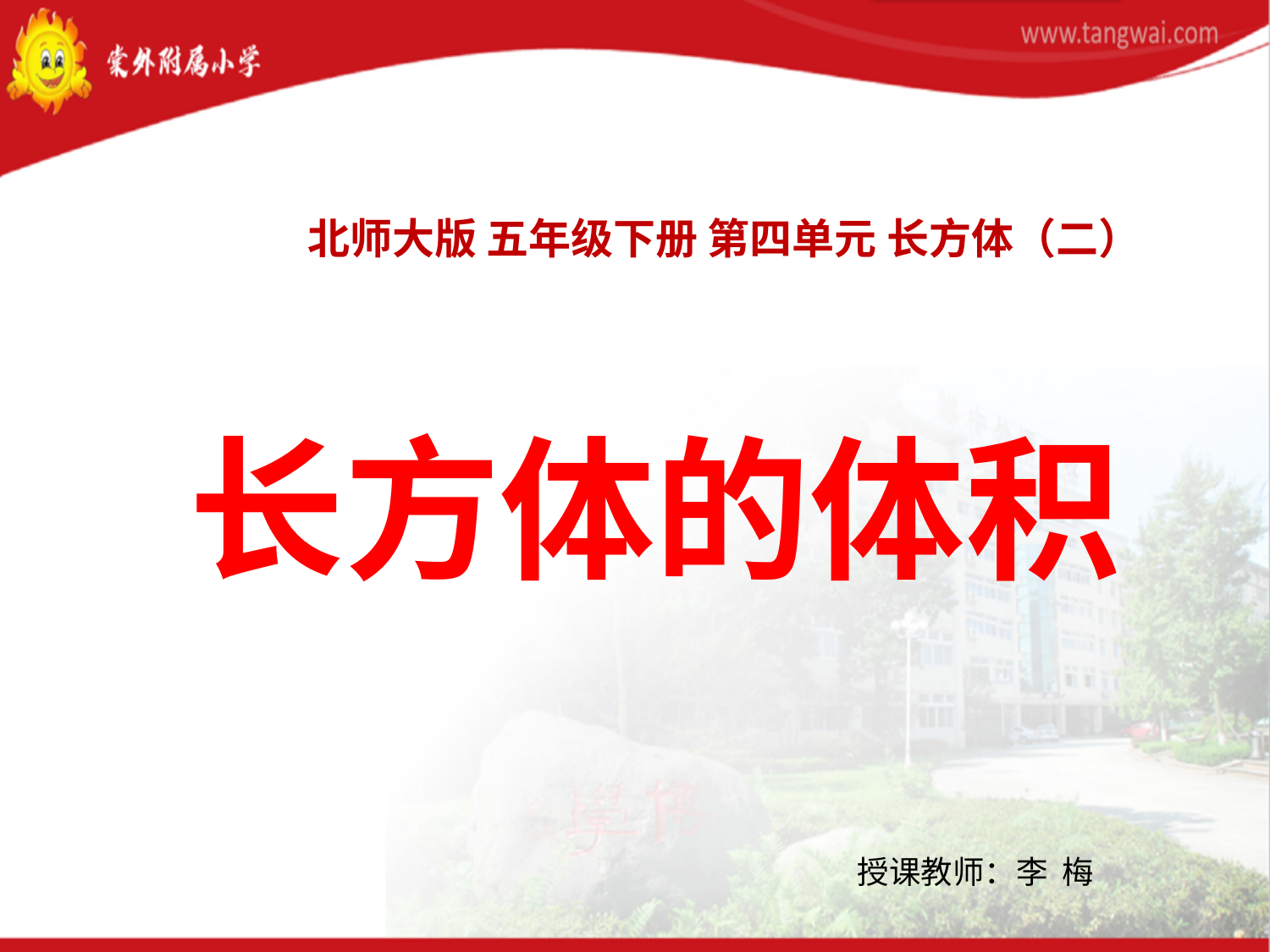

北师大版 五年级下册 第四单元 长方体（二）
长方体的体积
授课教师：李  梅